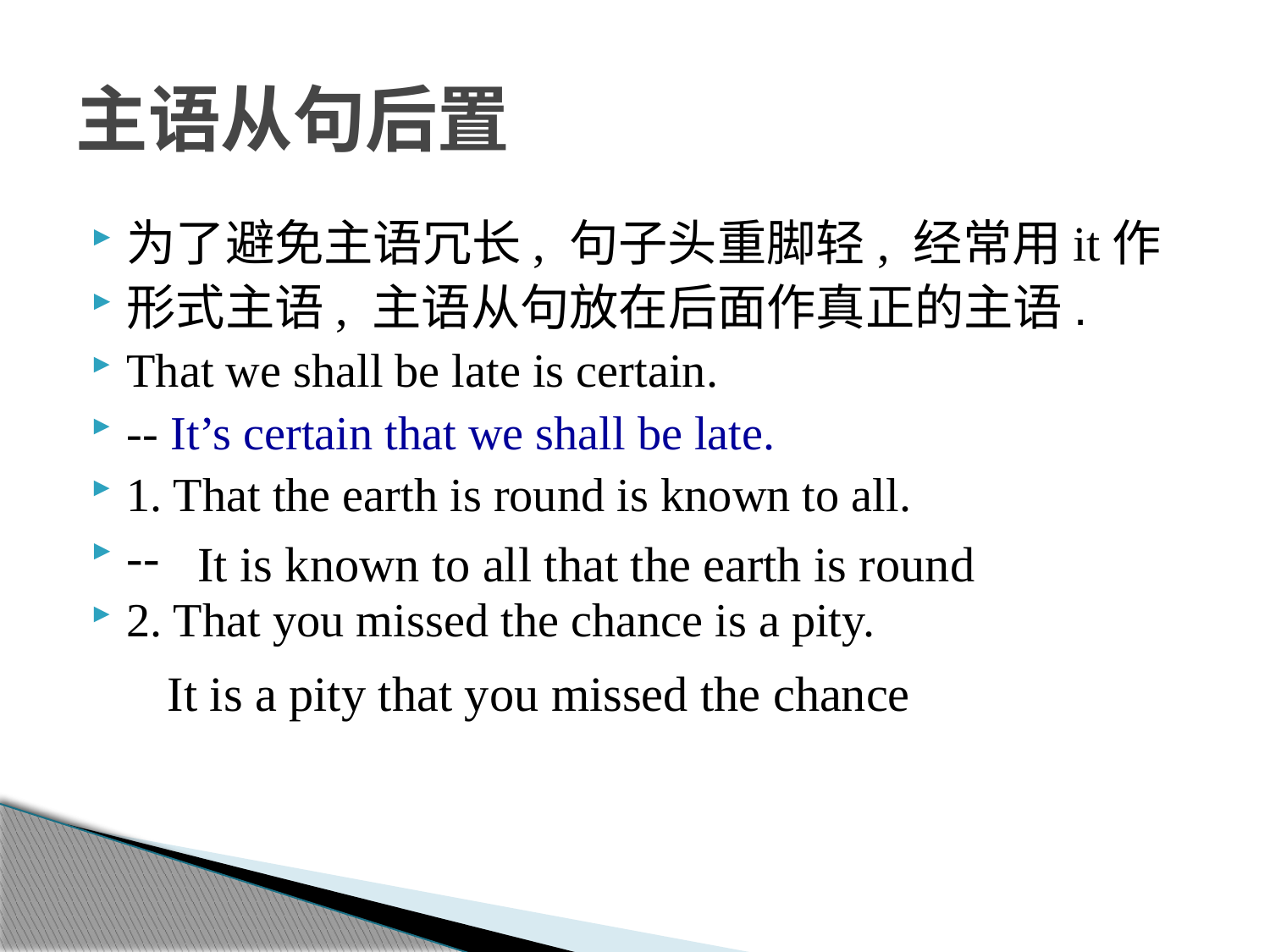

# 主语从句后置
为了避免主语冗长, 句子头重脚轻, 经常用it作
形式主语, 主语从句放在后面作真正的主语.
That we shall be late is certain.
-- It’s certain that we shall be late.
1. That the earth is round is known to all.
--
2. That you missed the chance is a pity.

It is known to all that the earth is round
It is a pity that you missed the chance